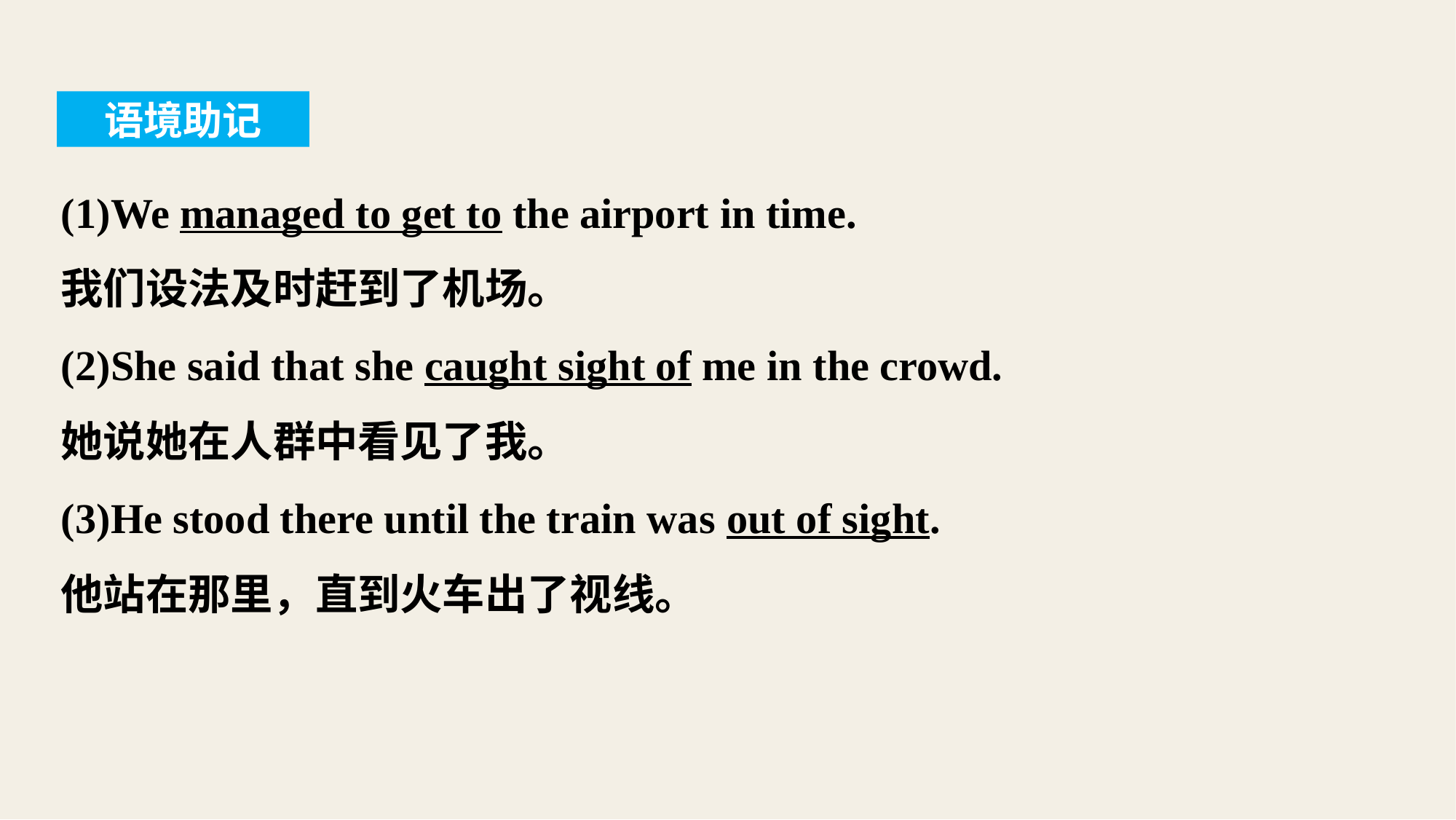

语境助记
(1)We managed to get to the airport in time.
我们设法及时赶到了机场。
(2)She said that she caught sight of me in the crowd.
她说她在人群中看见了我。
(3)He stood there until the train was out of sight.
他站在那里，直到火车出了视线。